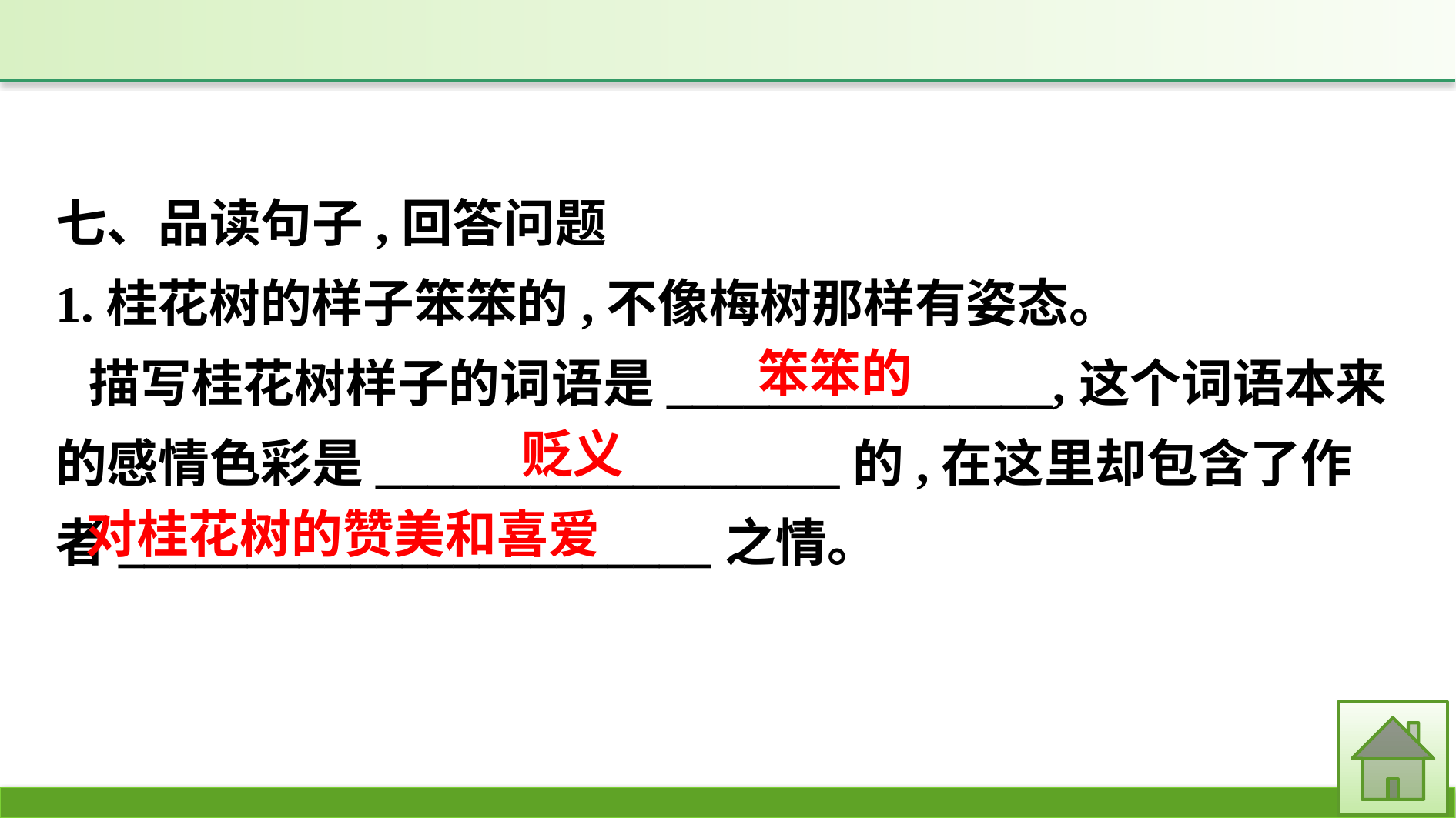

七、品读句子,回答问题
1.桂花树的样子笨笨的,不像梅树那样有姿态。
描写桂花树样子的词语是_______________,这个词语本来的感情色彩是__________________的,在这里却包含了作者_______________________之情。
笨笨的
贬义
对桂花树的赞美和喜爱